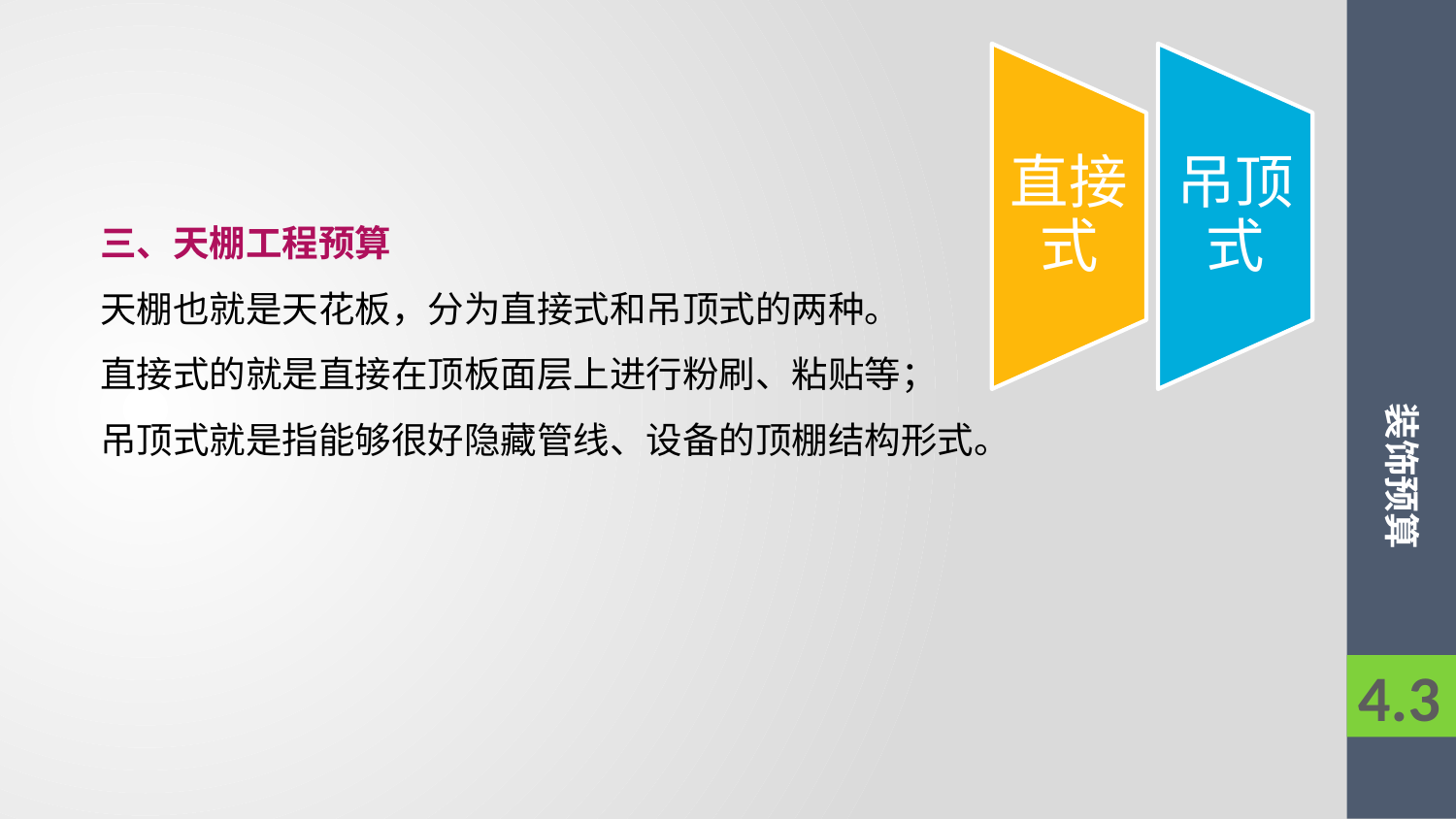

直接式
吊顶式
三、天棚工程预算
天棚也就是天花板，分为直接式和吊顶式的两种。
直接式的就是直接在顶板面层上进行粉刷、粘贴等；
吊顶式就是指能够很好隐藏管线、设备的顶棚结构形式。
装饰预算
4.3